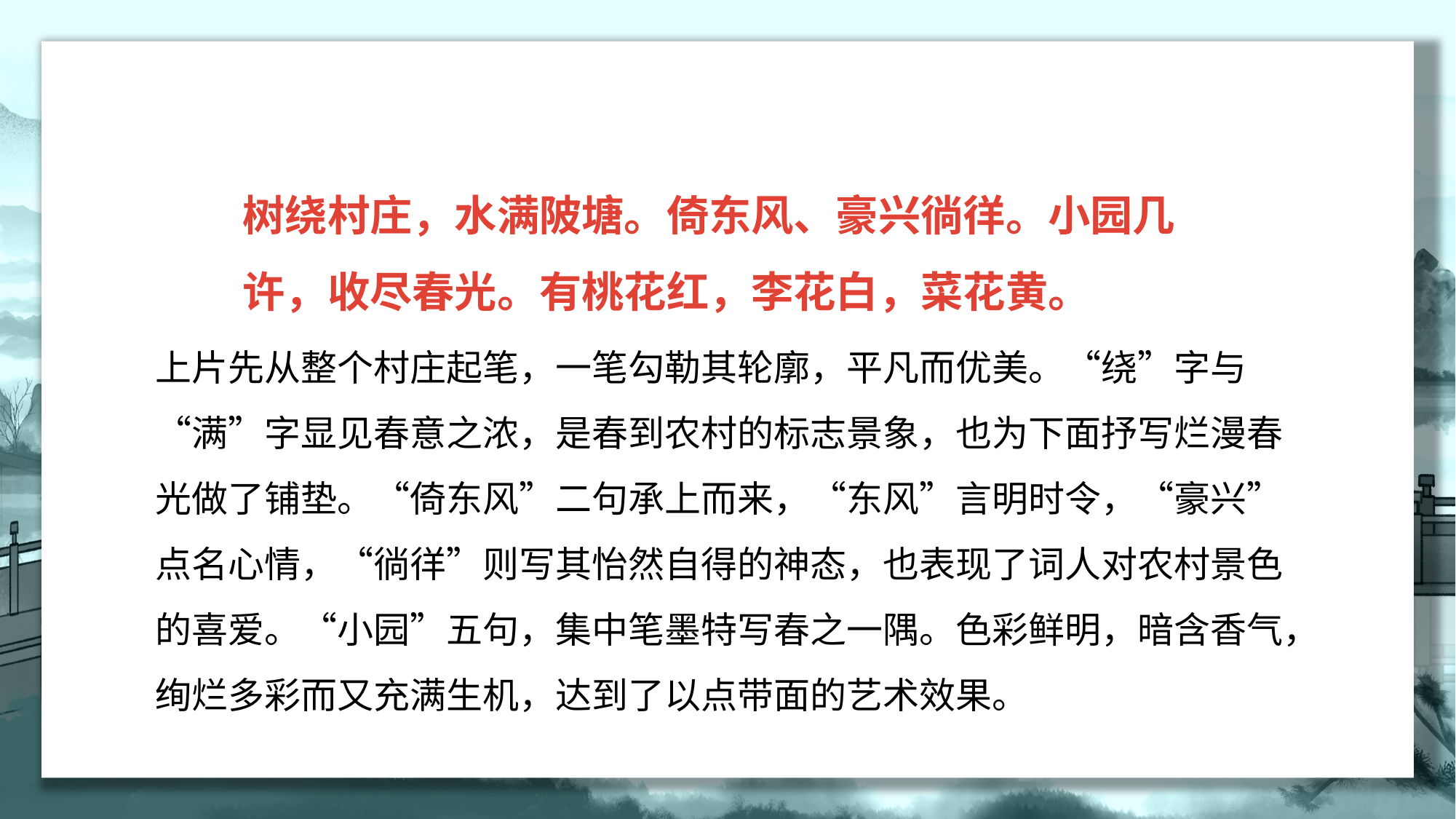

树绕村庄，水满陂塘。倚东风、豪兴徜徉。小园几许，收尽春光。有桃花红，李花白，菜花黄。
上片先从整个村庄起笔，一笔勾勒其轮廓，平凡而优美。“绕”字与“满”字显见春意之浓，是春到农村的标志景象，也为下面抒写烂漫春光做了铺垫。“倚东风”二句承上而来，“东风”言明时令，“豪兴”点名心情，“徜徉”则写其怡然自得的神态，也表现了词人对农村景色的喜爱。“小园”五句，集中笔墨特写春之一隅。色彩鲜明，暗含香气，绚烂多彩而又充满生机，达到了以点带面的艺术效果。